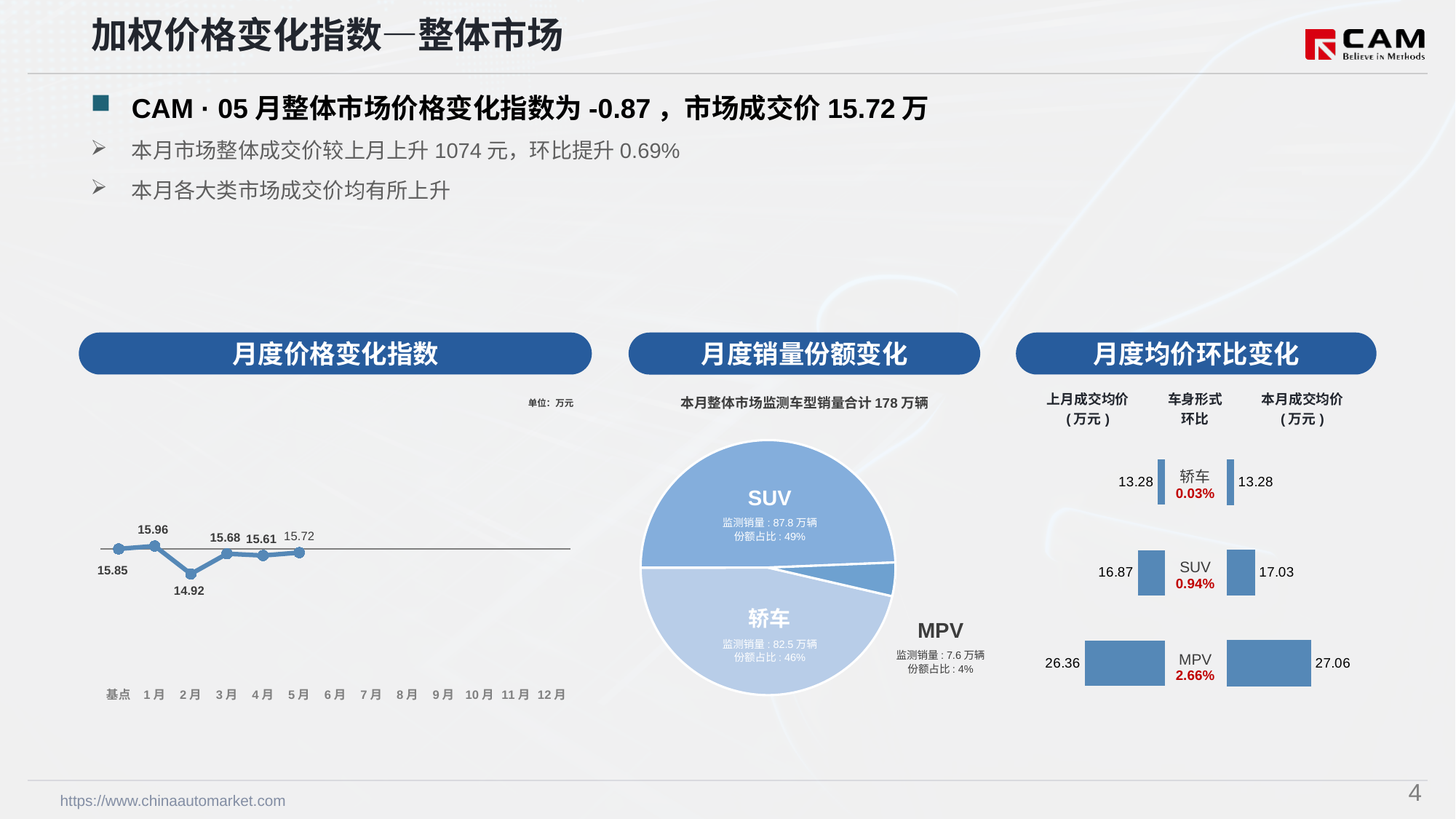

加权价格变化指数—整体市场
CAM · 05月整体市场价格变化指数为-0.87，市场成交价15.72万
本月市场整体成交价较上月上升1074元，环比提升0.69%
本月各大类市场成交价均有所上升
月度价格变化指数

月度均价环比变化

月度销量份额变化

本月整体市场监测车型销量合计178万辆

### Chart

| Category | 车身市场 |
|---|---|
| 轿车 | 824960.0 |
| SUV | 878118.0 |
| MPV | 75729.0 |
SUV
监测销量: 87.8万辆
份额占比: 49%
轿车
监测销量: 82.5万辆
份额占比: 46%
MPV
监测销量: 7.6万辆
份额占比: 4%

### Chart

| Category | Y2025 |
|---|---|
| 基点 | 0.0 |
| 1月 | 0.67 |
| 2月 | -5.87 |
| 3月 | -1.14 |
| 4月 | -1.55 |
| 5月 | -0.87 |
| 6月 | None |
| 7月 | None |
| 8月 | None |
| 9月 | None |
| 10月 | None |
| 11月 | None |
| 12月 | None |
| 上月成交均价 (万元) | 车身形式 环比 | 本月成交均价 (万元) |
| --- | --- | --- |
单位：万元

### Chart

| Category | 成交均价 |
|---|---|
| 轿车 | 13.28 |
| SUV | 16.87 |
| MPV | 26.36 |
| 轿车 0.03% |
| --- |
| SUV 0.94% |
| MPV 2.66% |

### Chart

| Category | 成交均价 |
|---|---|
| 轿车 | 13.28 |
| SUV | 17.03 |
| MPV | 27.06 |
4